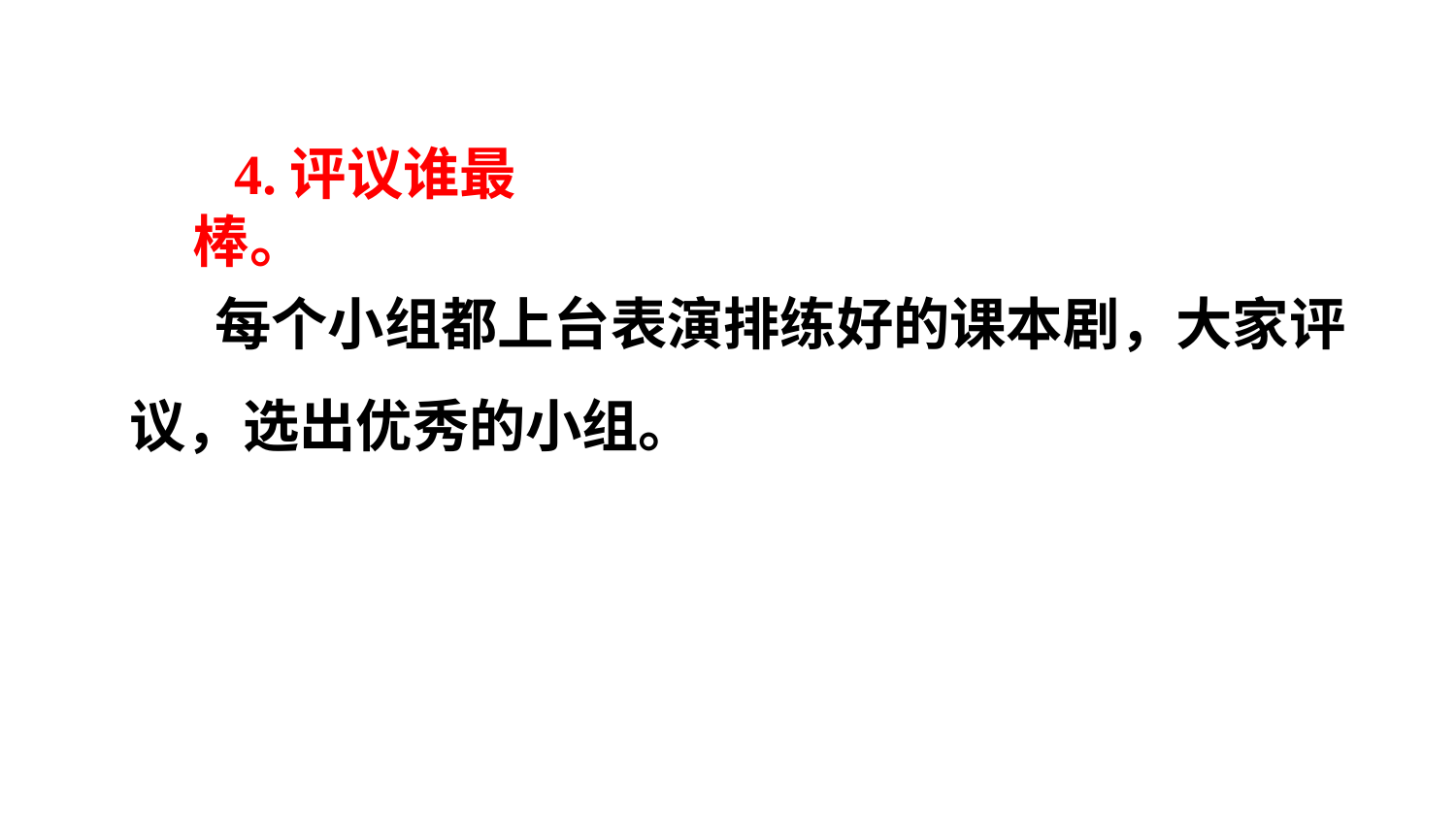

4.评议谁最棒。
每个小组都上台表演排练好的课本剧，大家评议，选出优秀的小组。